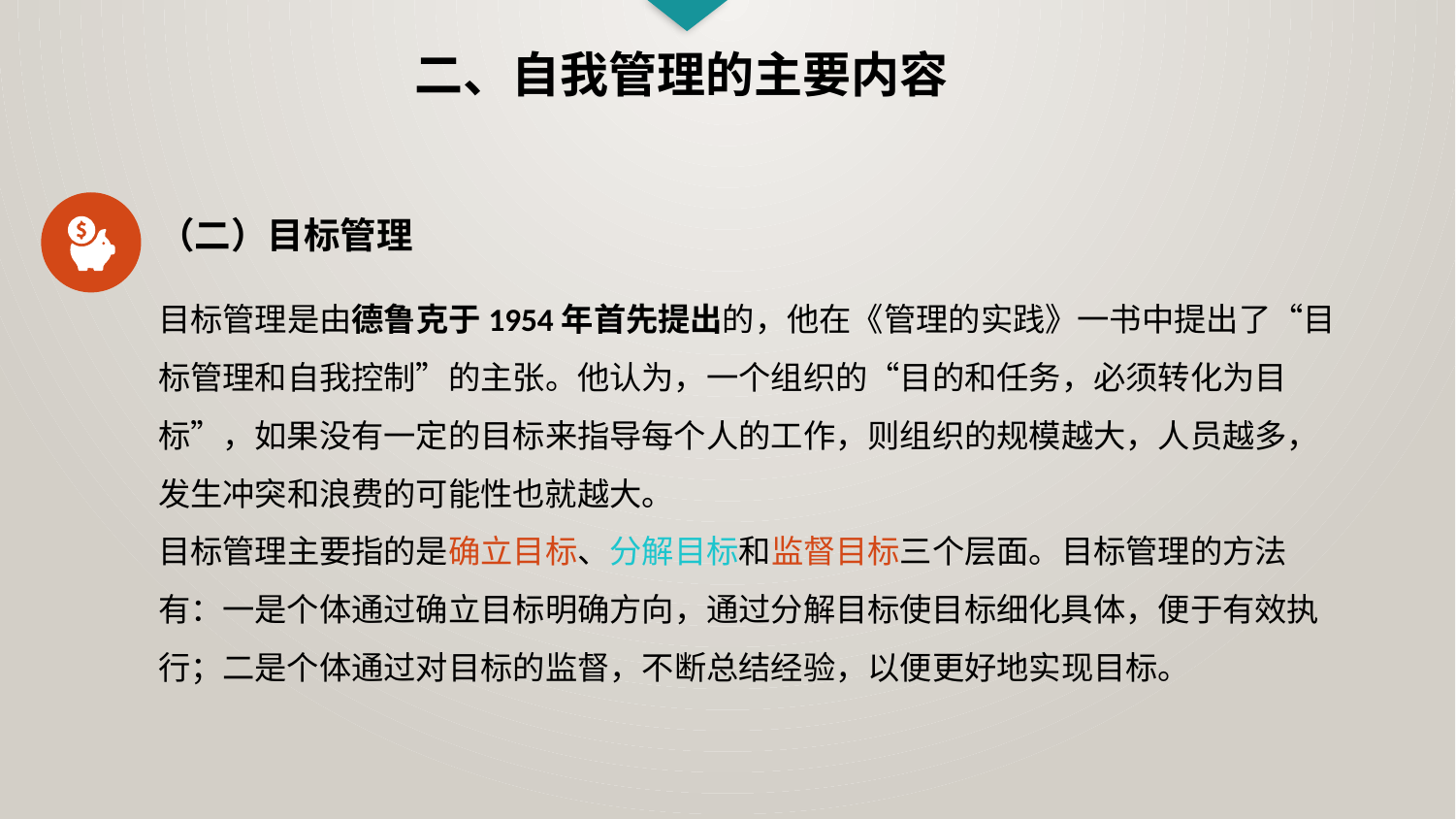

二、自我管理的主要内容

（二）目标管理

目标管理是由德鲁克于1954年首先提出的，他在《管理的实践》一书中提出了“目标管理和自我控制”的主张。他认为，一个组织的“目的和任务，必须转化为目标”，如果没有一定的目标来指导每个人的工作，则组织的规模越大，人员越多，发生冲突和浪费的可能性也就越大。
目标管理主要指的是确立目标、分解目标和监督目标三个层面。目标管理的方法有：一是个体通过确立目标明确方向，通过分解目标使目标细化具体，便于有效执行；二是个体通过对目标的监督，不断总结经验，以便更好地实现目标。
12